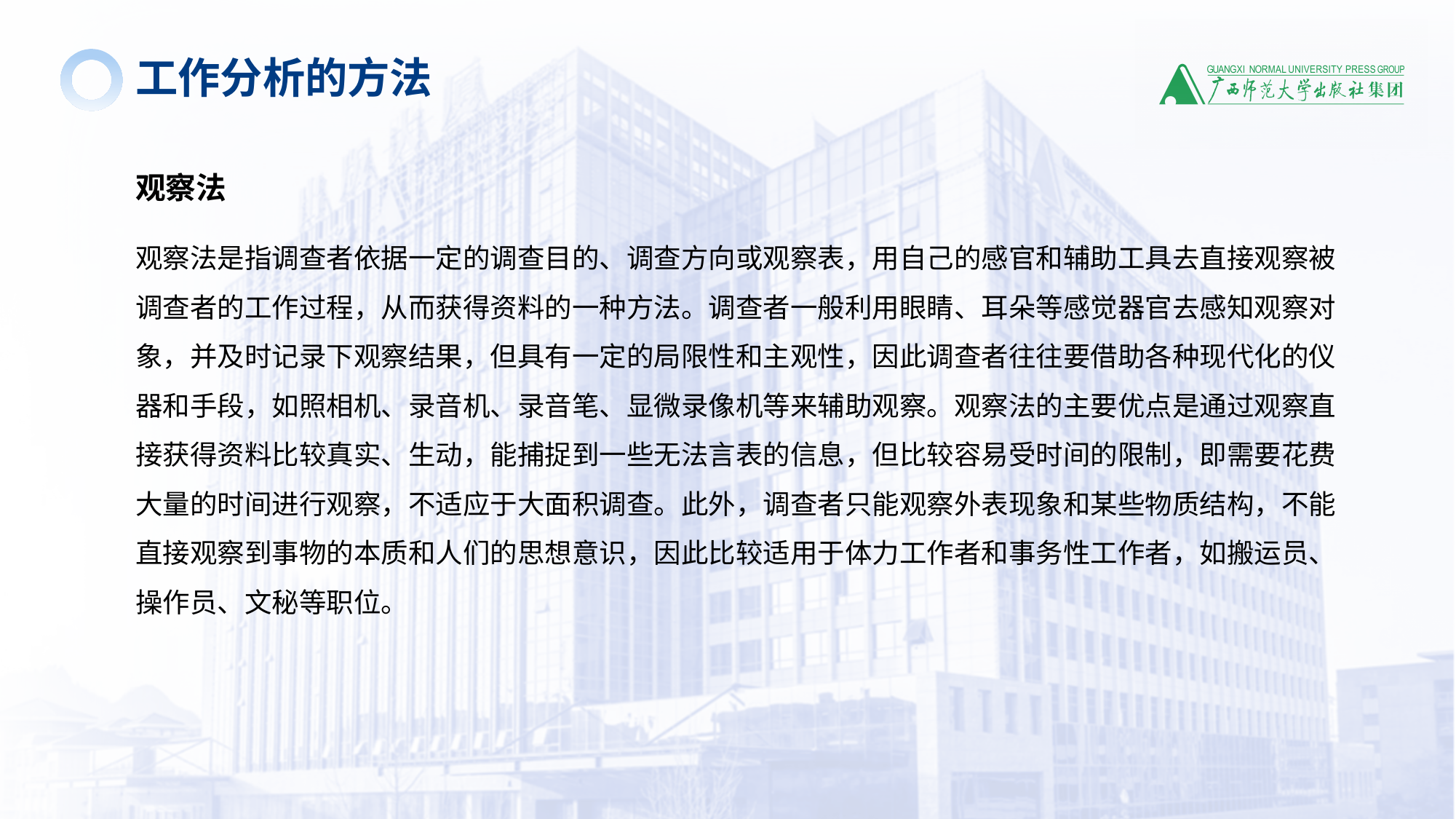

工作分析的方法

观察法
观察法是指调查者依据一定的调查目的、调查方向或观察表，用自己的感官和辅助工具去直接观察被调查者的工作过程，从而获得资料的一种方法。调查者一般利用眼睛、耳朵等感觉器官去感知观察对象，并及时记录下观察结果，但具有一定的局限性和主观性，因此调查者往往要借助各种现代化的仪器和手段，如照相机、录音机、录音笔、显微录像机等来辅助观察。观察法的主要优点是通过观察直接获得资料比较真实、生动，能捕捉到一些无法言表的信息，但比较容易受时间的限制，即需要花费大量的时间进行观察，不适应于大面积调查。此外，调查者只能观察外表现象和某些物质结构，不能直接观察到事物的本质和人们的思想意识，因此比较适用于体力工作者和事务性工作者，如搬运员、操作员、文秘等职位。